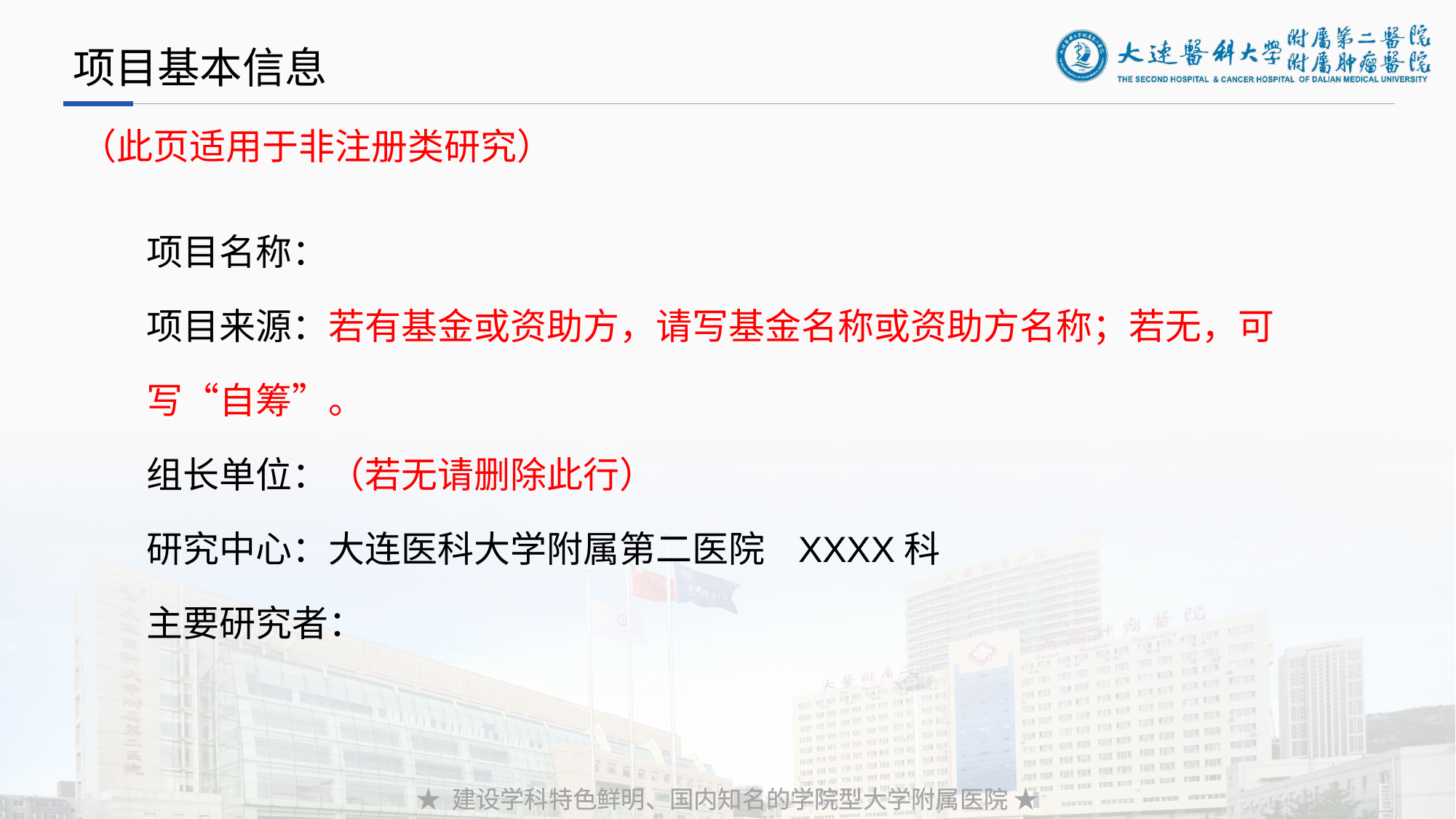

项目基本信息
（此页适用于非注册类研究）
项目名称：
项目来源：若有基金或资助方，请写基金名称或资助方名称；若无，可写“自筹”。
组长单位：（若无请删除此行）
研究中心：大连医科大学附属第二医院   XXXX科
主要研究者：

★ 建设学科特色鲜明、国内知名的学院型大学附属医院 ★